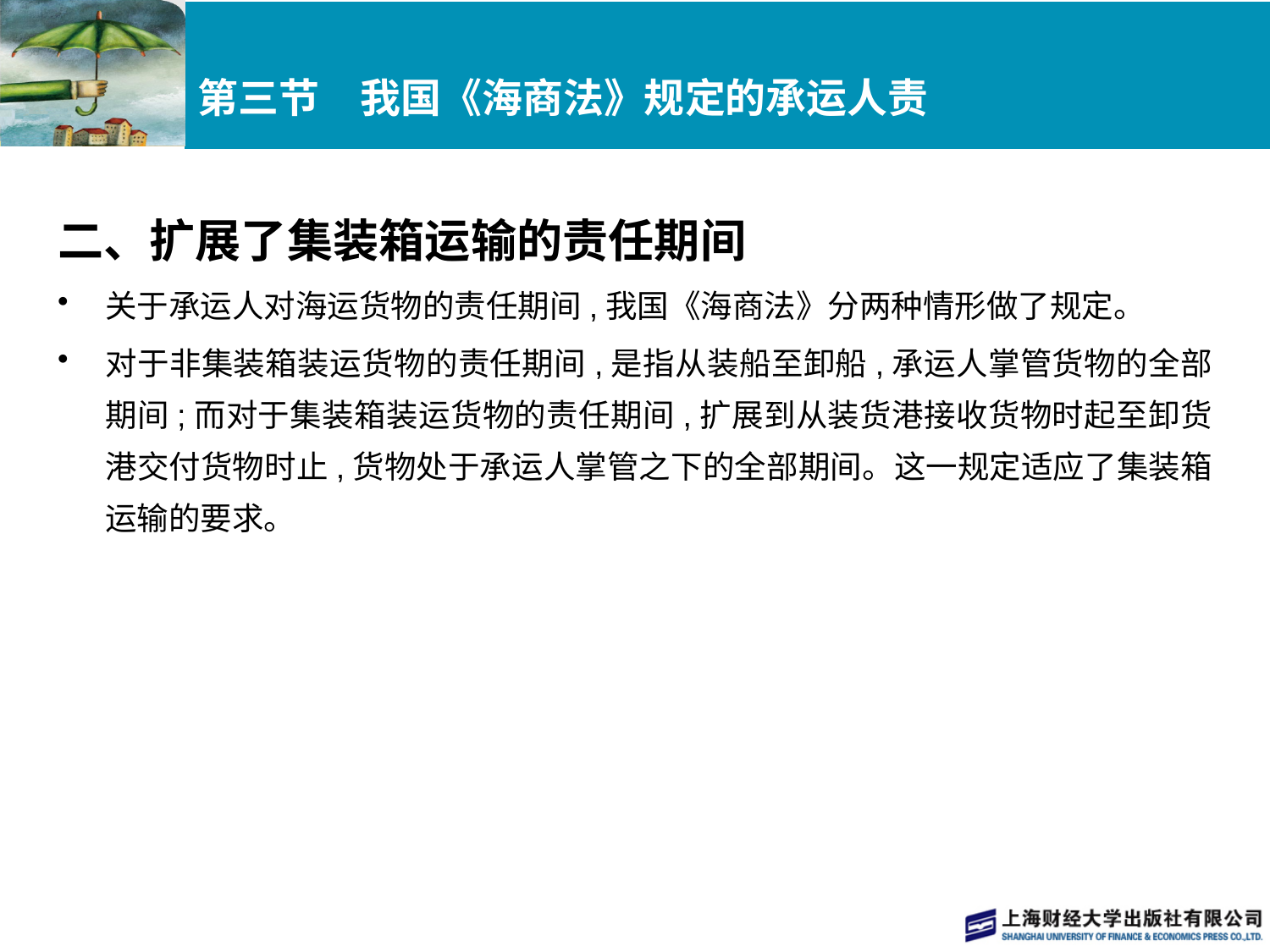

# 第三节　我国《海商法》规定的承运人责
二、扩展了集装箱运输的责任期间
关于承运人对海运货物的责任期间,我国《海商法》分两种情形做了规定。
对于非集装箱装运货物的责任期间,是指从装船至卸船,承运人掌管货物的全部期间;而对于集装箱装运货物的责任期间,扩展到从装货港接收货物时起至卸货港交付货物时止,货物处于承运人掌管之下的全部期间。这一规定适应了集装箱运输的要求。